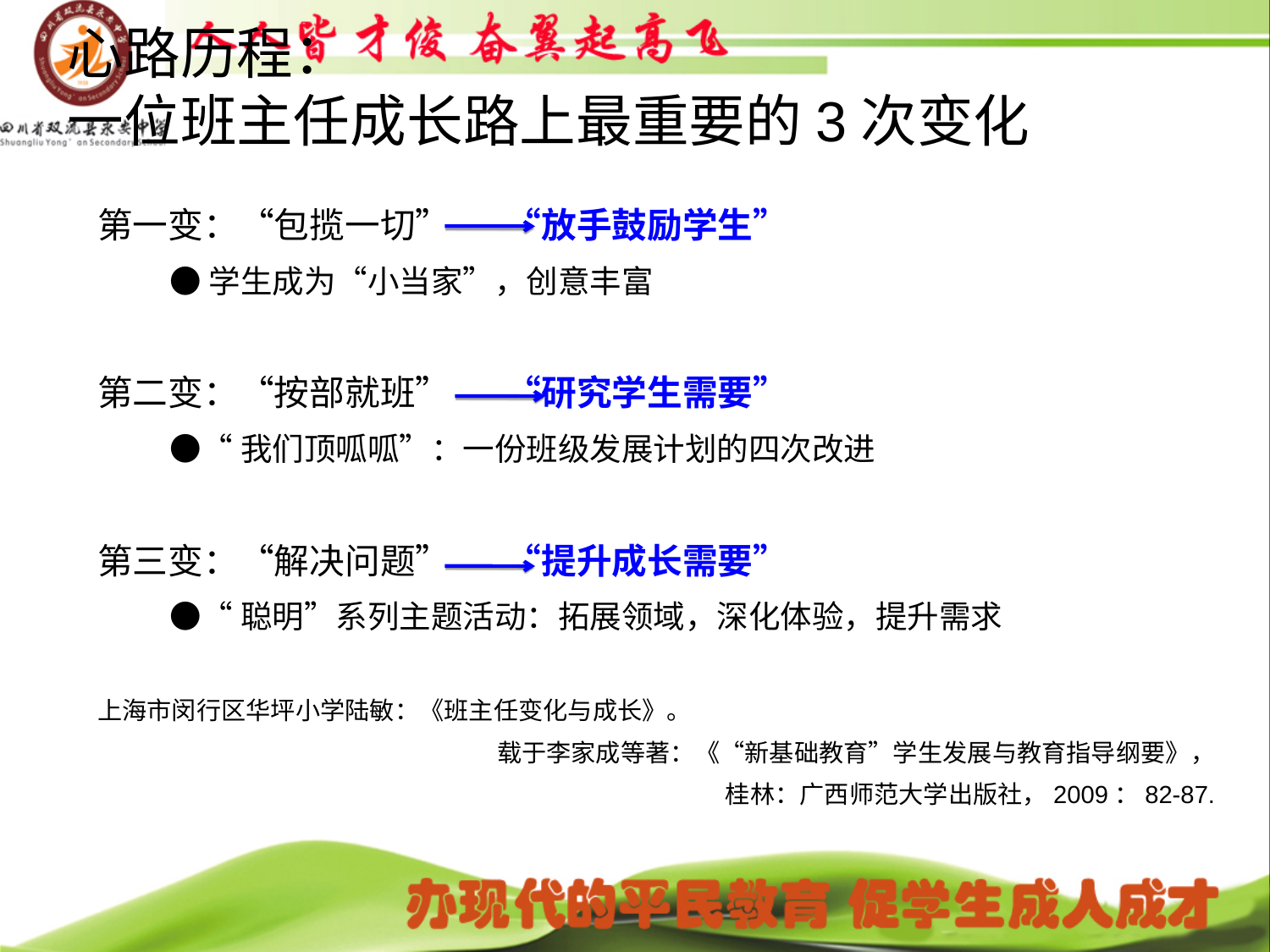

# 心路历程： 一位班主任成长路上最重要的3次变化
第一变：“包揽一切”       “放手鼓励学生”
          ●学生成为“小当家”，创意丰富

第二变：“按部就班”       “研究学生需要”
          ●“我们顶呱呱”：一份班级发展计划的四次改进

第三变：“解决问题”       “提升成长需要”
          ●“聪明”系列主题活动：拓展领域，深化体验，提升需求

上海市闵行区华坪小学陆敏：《班主任变化与成长》。
                载于李家成等著：《“新基础教育”学生发展与教育指导纲要》，
桂林：广西师范大学出版社，2009：82-87.